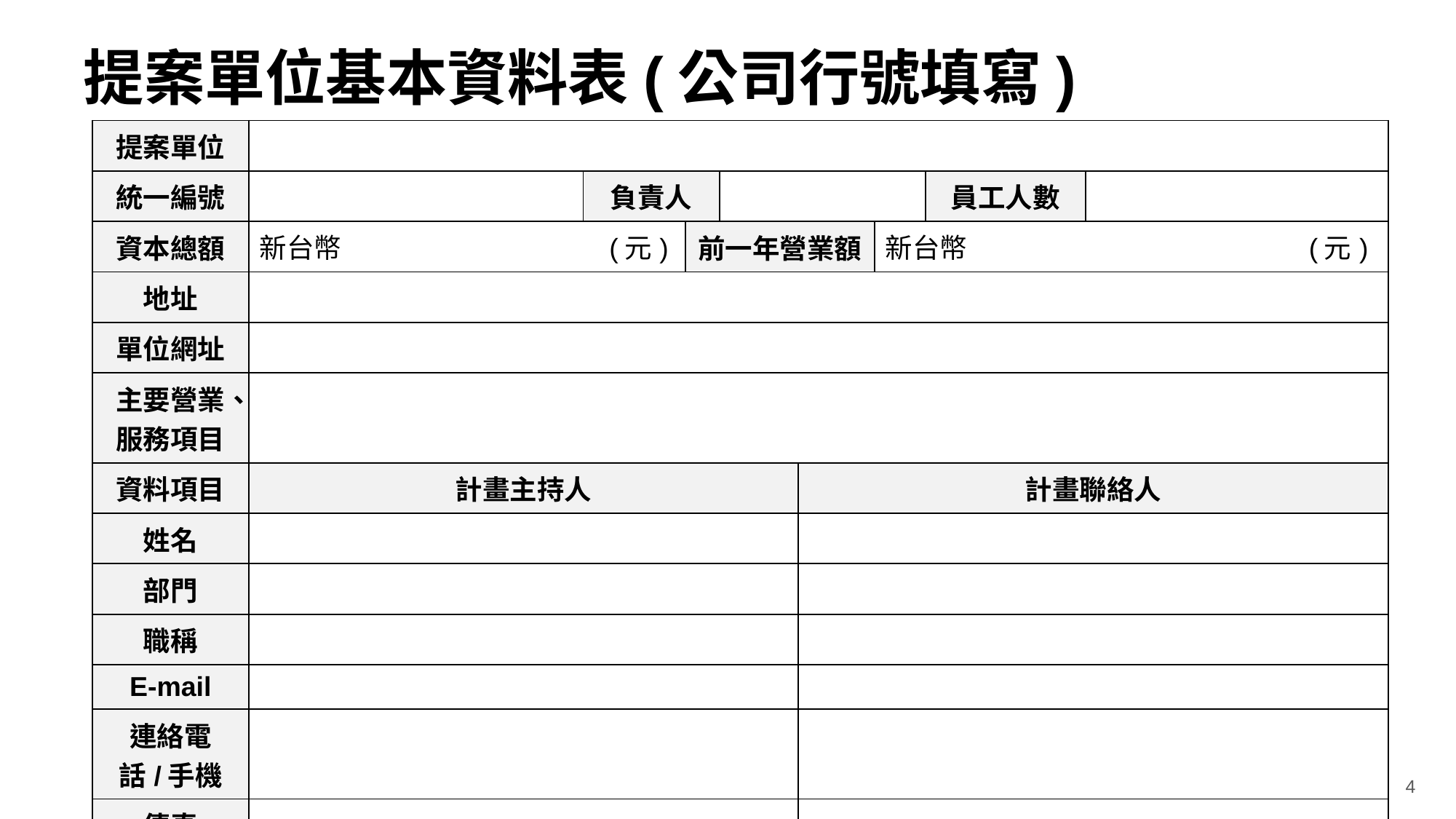

# 提案單位基本資料表(公司行號填寫)
| 提案單位 |  |  |  |  |  |  |  |  |
| --- | --- | --- | --- | --- | --- | --- | --- | --- |
| 統一編號 |  | 負責人 |  |  |  |  | 員工人數 |  |
| 資本總額 | 新台幣 (元) |  | 前一年營業額 |  |  | 新台幣 (元) |  |  |
| 地址 |  |  |  |  |  |  |  |  |
| 單位網址 |  |  |  |  |  |  |  |  |
| 主要營業、服務項目 |  |  |  |  |  |  |  |  |
| 資料項目 | 計畫主持人 |  |  |  | 計畫聯絡人 |  |  |  |
| 姓名 |  |  |  |  |  |  |  |  |
| 部門 |  |  |  |  |  |  |  |  |
| 職稱 |  |  |  |  |  |  |  |  |
| E-mail |  |  |  |  |  |  |  |  |
| 連絡電話/手機 |  |  |  |  |  |  |  |  |
| 傳真 |  |  |  |  |  |  |  |  |